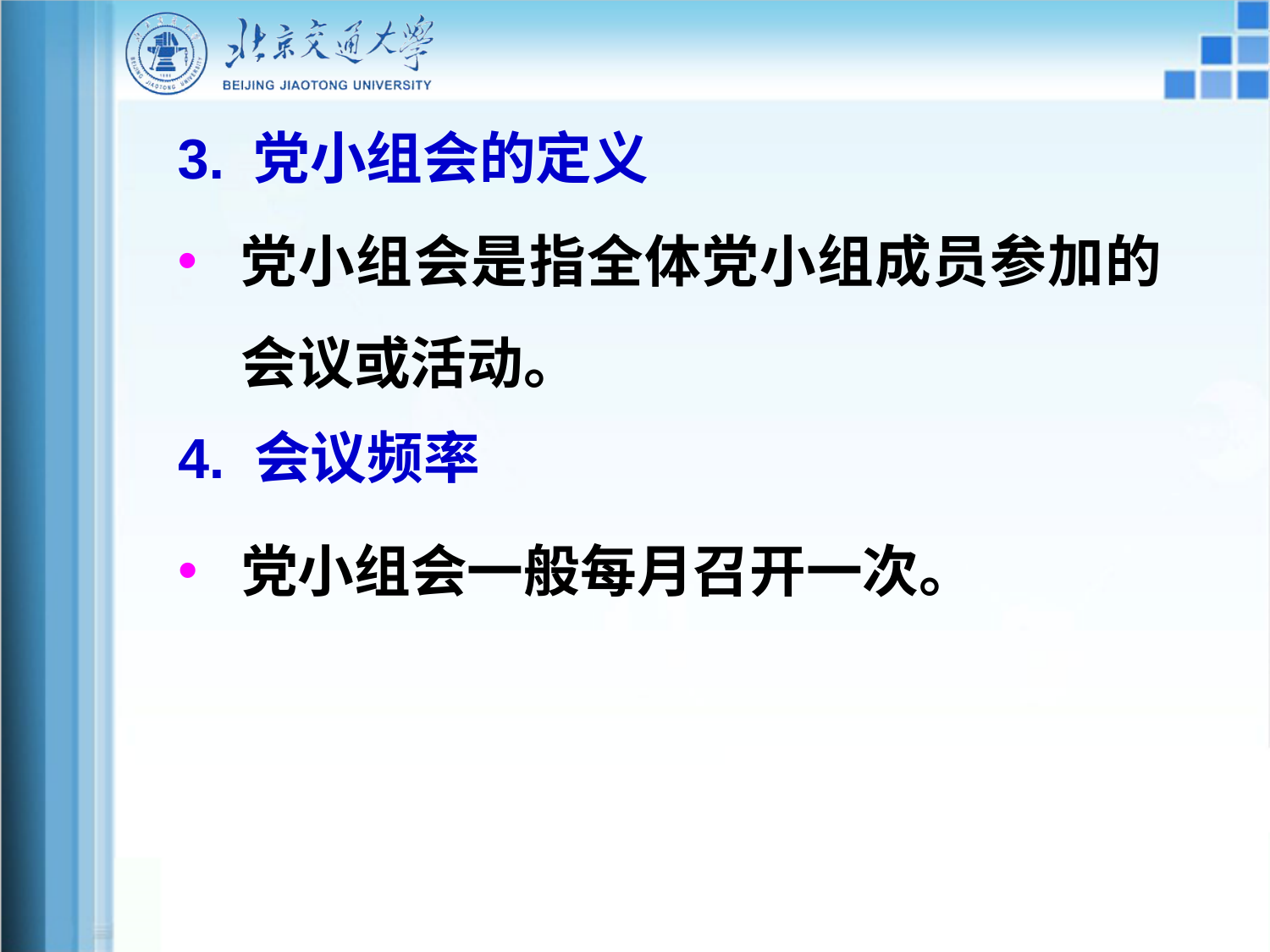

3. 党小组会的定义
党小组会是指全体党小组成员参加的会议或活动。
4. 会议频率
党小组会一般每月召开一次。